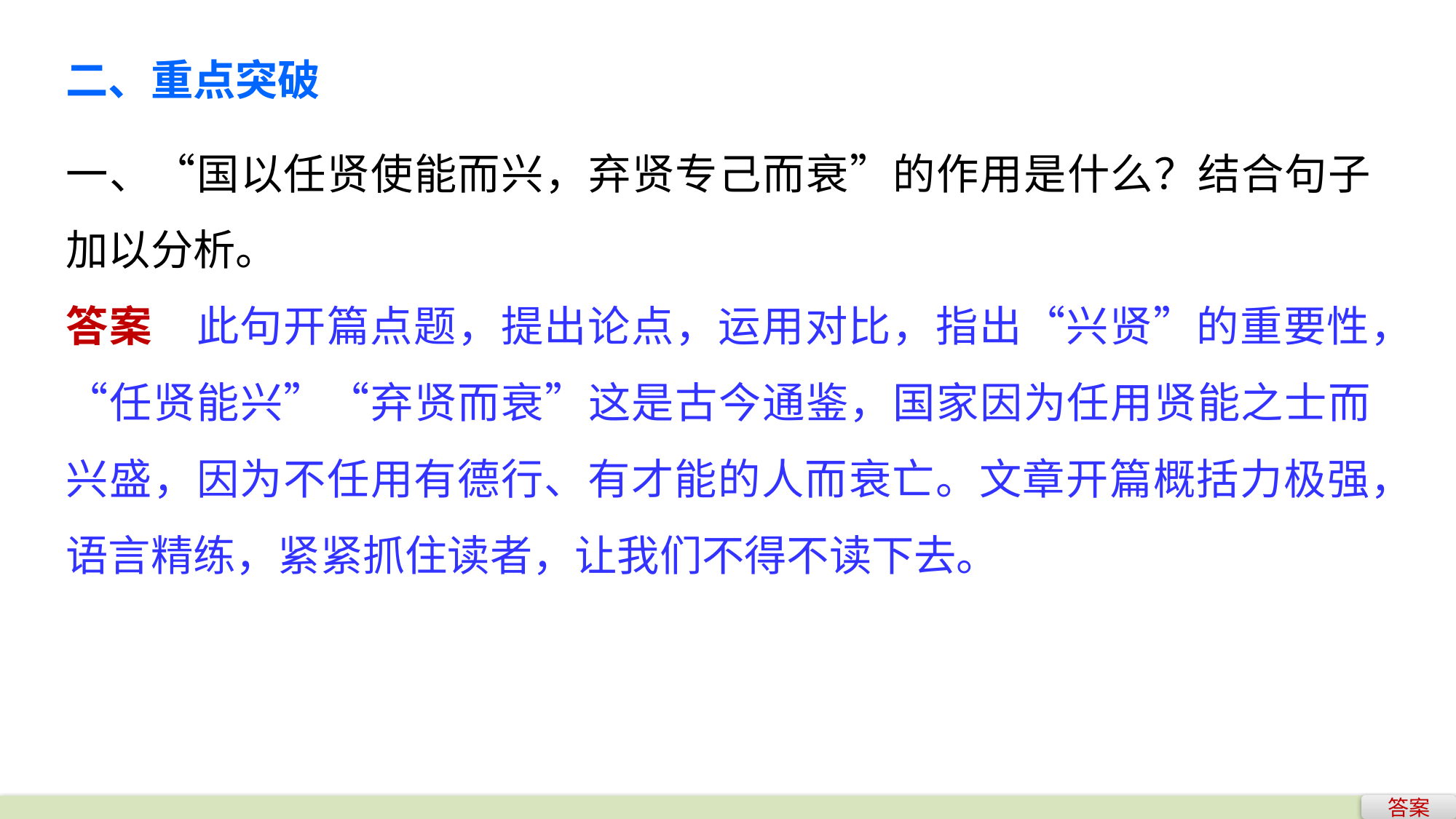

二、重点突破
一、“国以任贤使能而兴，弃贤专己而衰”的作用是什么？结合句子加以分析。
答案　此句开篇点题，提出论点，运用对比，指出“兴贤”的重要性，“任贤能兴”“弃贤而衰”这是古今通鉴，国家因为任用贤能之士而兴盛，因为不任用有德行、有才能的人而衰亡。文章开篇概括力极强，语言精练，紧紧抓住读者，让我们不得不读下去。
答案